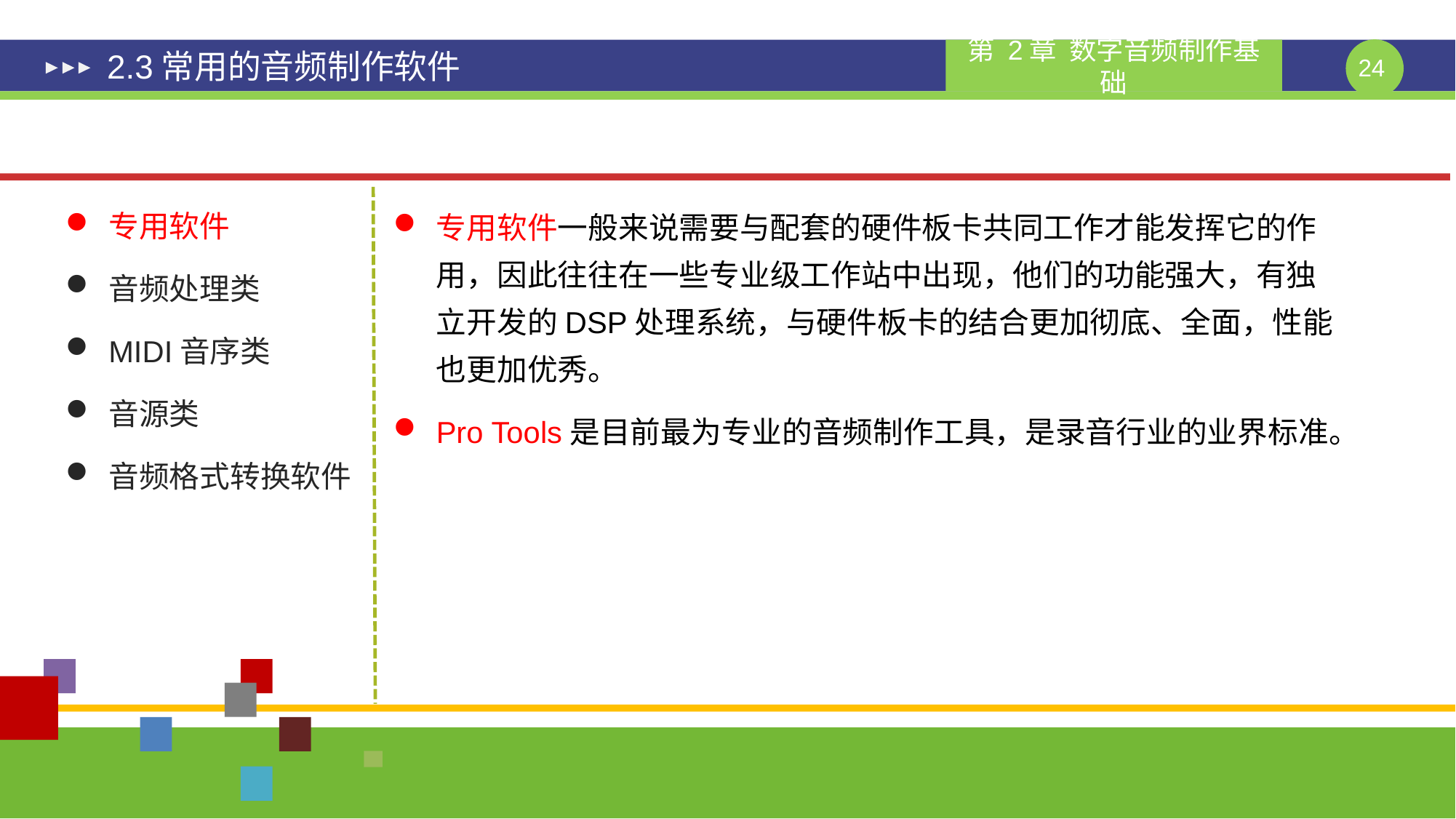

# 2.3常用的音频制作软件

专用软件
音频处理类
MIDI音序类
音源类
音频格式转换软件
专用软件一般来说需要与配套的硬件板卡共同工作才能发挥它的作用，因此往往在一些专业级工作站中出现，他们的功能强大，有独立开发的DSP处理系统，与硬件板卡的结合更加彻底、全面，性能也更加优秀。
Pro Tools是目前最为专业的音频制作工具，是录音行业的业界标准。